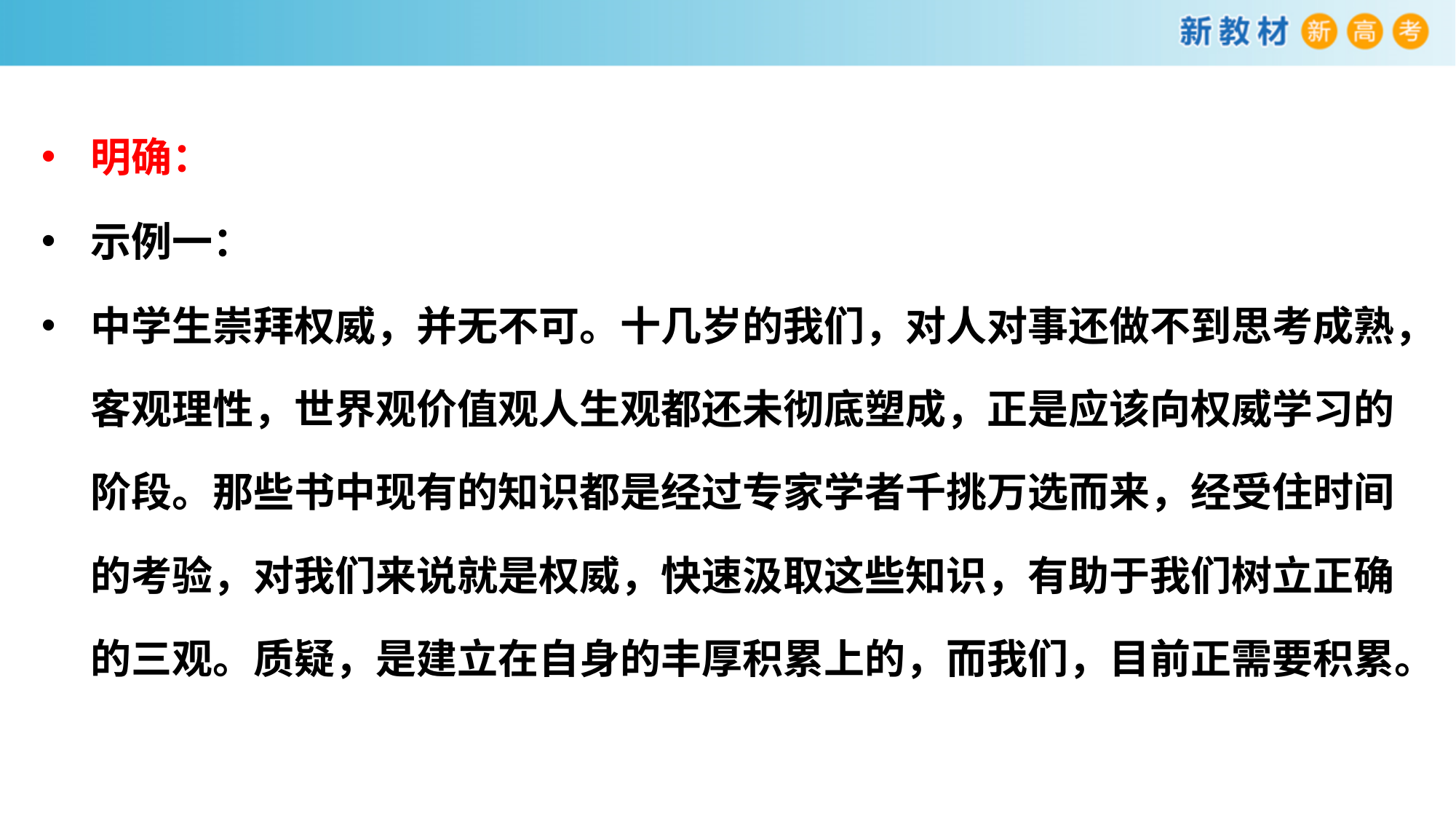

明确：
示例一：
中学生崇拜权威，并无不可。十几岁的我们，对人对事还做不到思考成熟，客观理性，世界观价值观人生观都还未彻底塑成，正是应该向权威学习的阶段。那些书中现有的知识都是经过专家学者千挑万选而来，经受住时间的考验，对我们来说就是权威，快速汲取这些知识，有助于我们树立正确的三观。质疑，是建立在自身的丰厚积累上的，而我们，目前正需要积累。